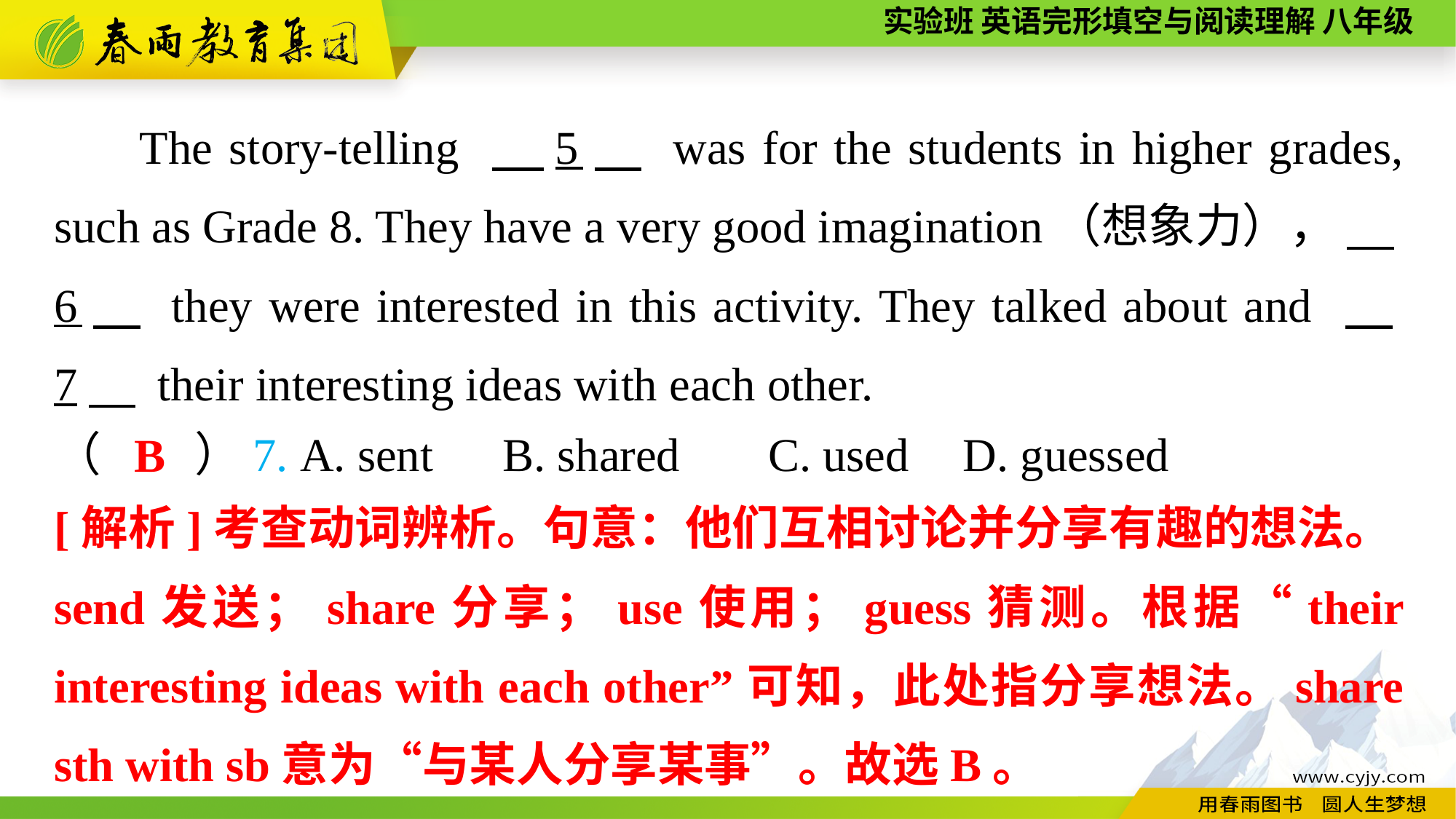

The story-telling 　5　 was for the students in higher grades, such as Grade 8. They have a very good imagination（想象力）， 　6　 they were interested in this activity. They talked about and 　7　 their interesting ideas with each other.
（　　）7. A. sent	 B. shared	     C. used	   D. guessed
B
[解析]考查动词辨析。句意：他们互相讨论并分享有趣的想法。send发送；share分享；use使用；guess猜测。根据“their interesting ideas with each other”可知，此处指分享想法。share sth with sb意为“与某人分享某事”。故选B。